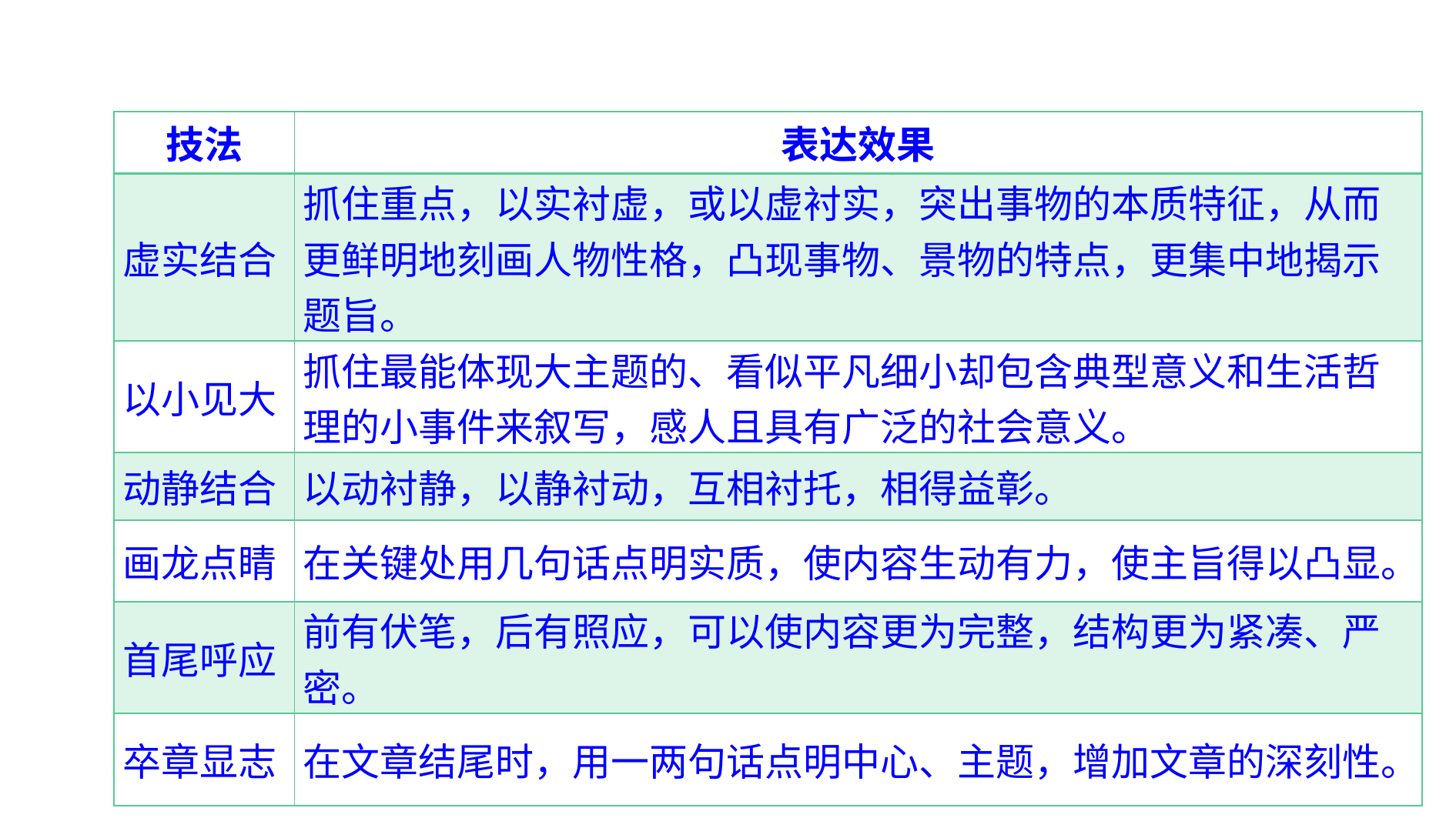

| 技法 | 表达效果 |
| --- | --- |
| 虚实结合 | 抓住重点，以实衬虚，或以虚衬实，突出事物的本质特征，从而更鲜明地刻画人物性格，凸现事物、景物的特点，更集中地揭示题旨。 |
| 以小见大 | 抓住最能体现大主题的、看似平凡细小却包含典型意义和生活哲理的小事件来叙写，感人且具有广泛的社会意义。 |
| 动静结合 | 以动衬静，以静衬动，互相衬托，相得益彰。 |
| 画龙点睛 | 在关键处用几句话点明实质，使内容生动有力，使主旨得以凸显。 |
| 首尾呼应 | 前有伏笔，后有照应，可以使内容更为完整，结构更为紧凑、严密。 |
| 卒章显志 | 在文章结尾时，用一两句话点明中心、主题，增加文章的深刻性。 |